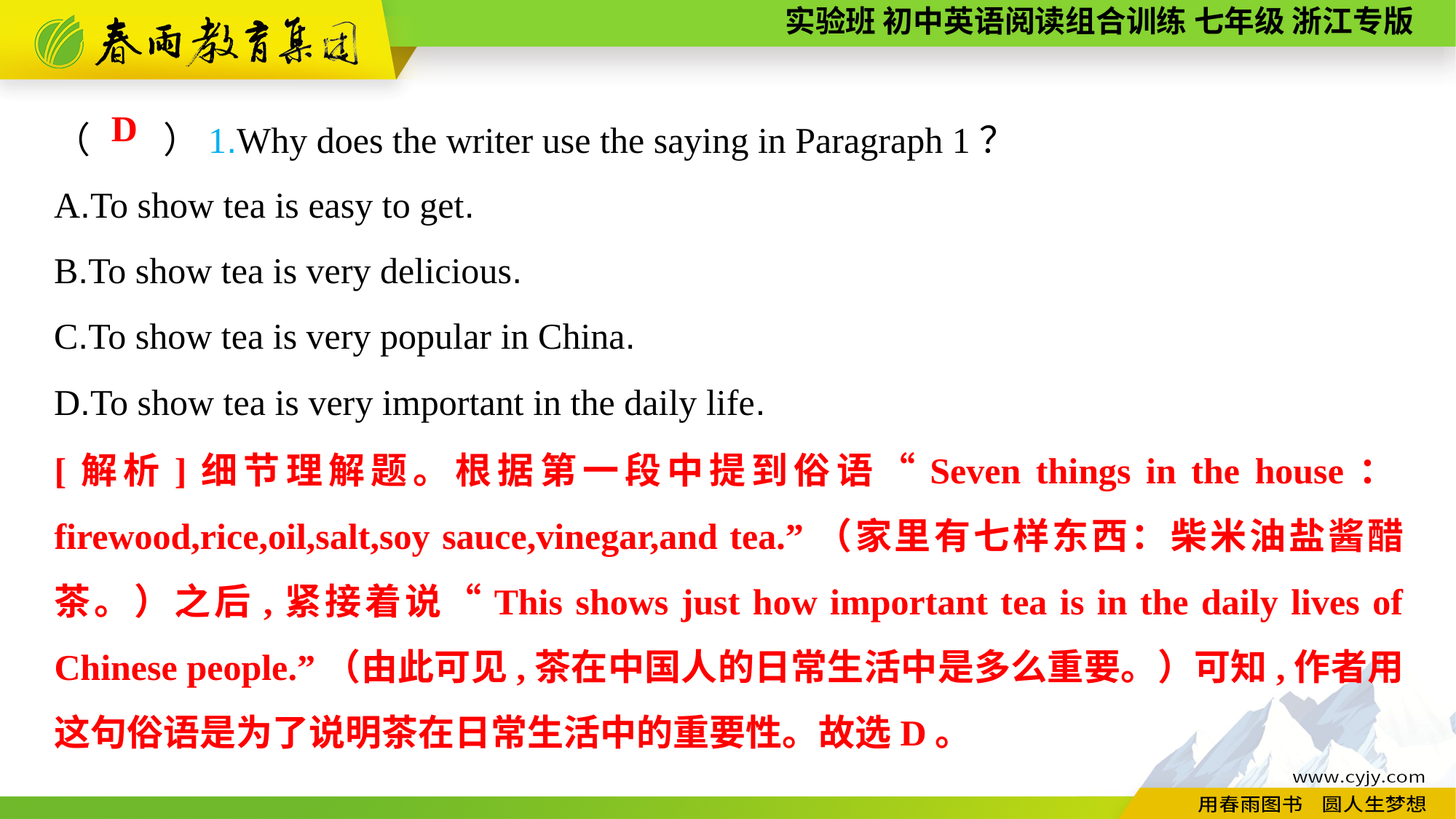

（　　）1.Why does the writer use the saying in Paragraph 1？
A.To show tea is easy to get.
B.To show tea is very delicious.
C.To show tea is very popular in China.
D.To show tea is very important in the daily life.
D
[解析]细节理解题。根据第一段中提到俗语“Seven things in the house：firewood,rice,oil,salt,soy sauce,vinegar,and tea.”（家里有七样东西：柴米油盐酱醋茶。）之后,紧接着说“This shows just how important tea is in the daily lives of Chinese people.”（由此可见,茶在中国人的日常生活中是多么重要。）可知,作者用这句俗语是为了说明茶在日常生活中的重要性。故选D。